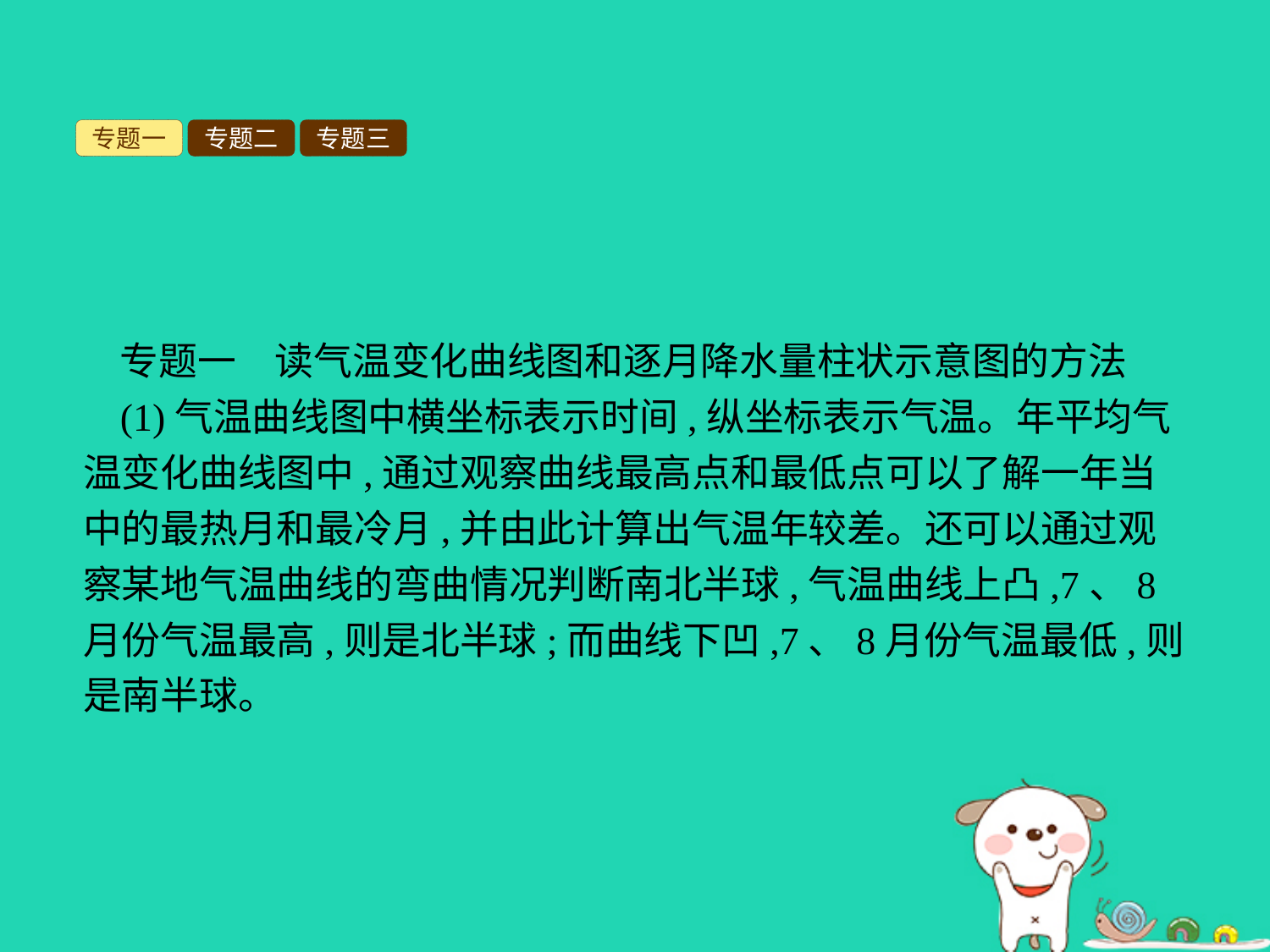

专题一
专题二
专题三
专题一　读气温变化曲线图和逐月降水量柱状示意图的方法
(1)气温曲线图中横坐标表示时间,纵坐标表示气温。年平均气温变化曲线图中,通过观察曲线最高点和最低点可以了解一年当中的最热月和最冷月,并由此计算出气温年较差。还可以通过观察某地气温曲线的弯曲情况判断南北半球,气温曲线上凸,7、8月份气温最高,则是北半球;而曲线下凹,7、8月份气温最低,则是南半球。